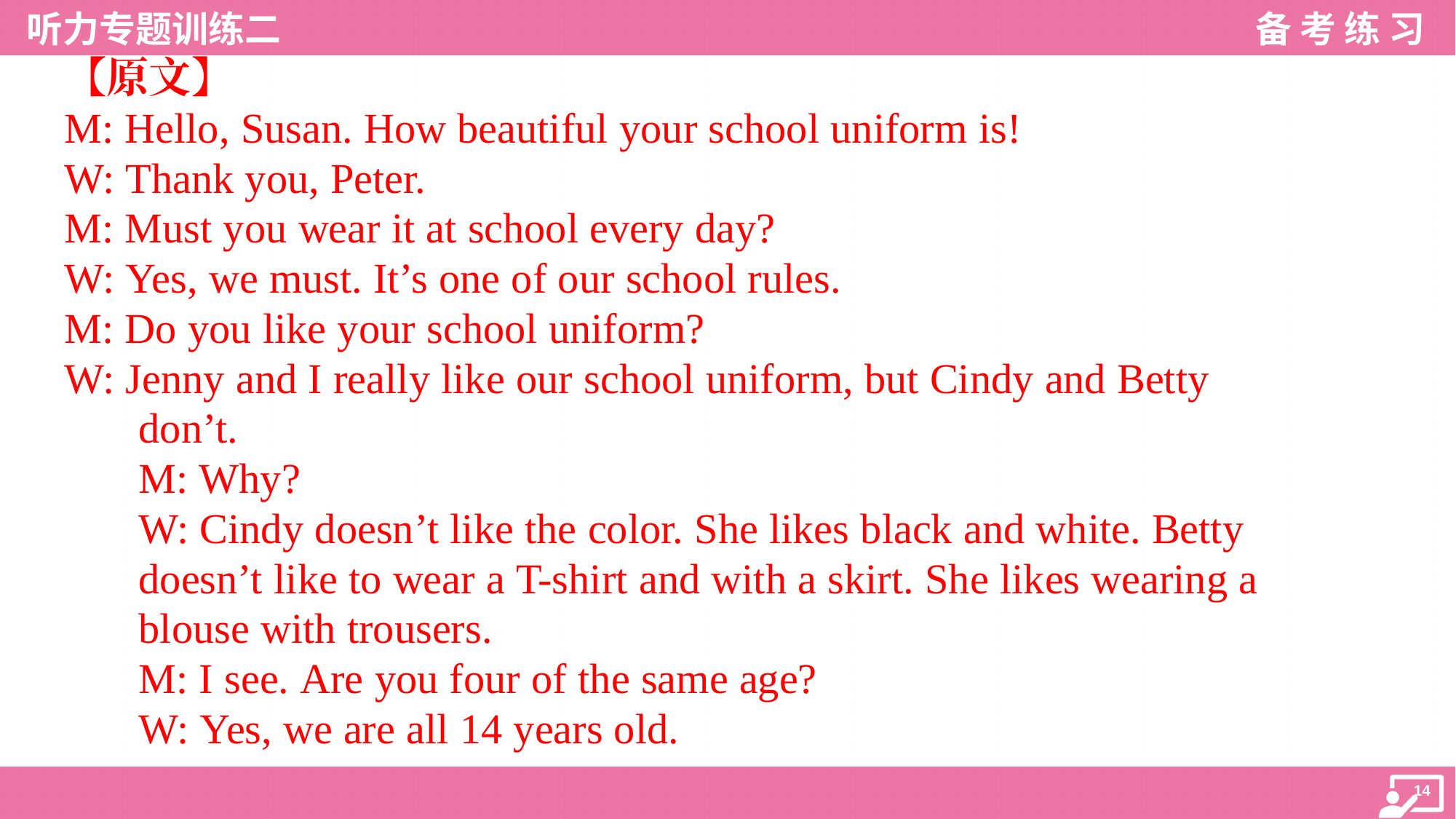

【原文】
M: Hello, Susan. How beautiful your school uniform is!
W: Thank you, Peter.
M: Must you wear it at school every day?
W: Yes, we must. It’s one of our school rules.
M: Do you like your school uniform?
W: Jenny and I really like our school uniform, but Cindy and Betty
don’t.
M: Why?
W: Cindy doesn’t like the color. She likes black and white. Betty
doesn’t like to wear a T-shirt and with a skirt. She likes wearing a
blouse with trousers.
M: I see. Are you four of the same age?
W: Yes, we are all 14 years old.